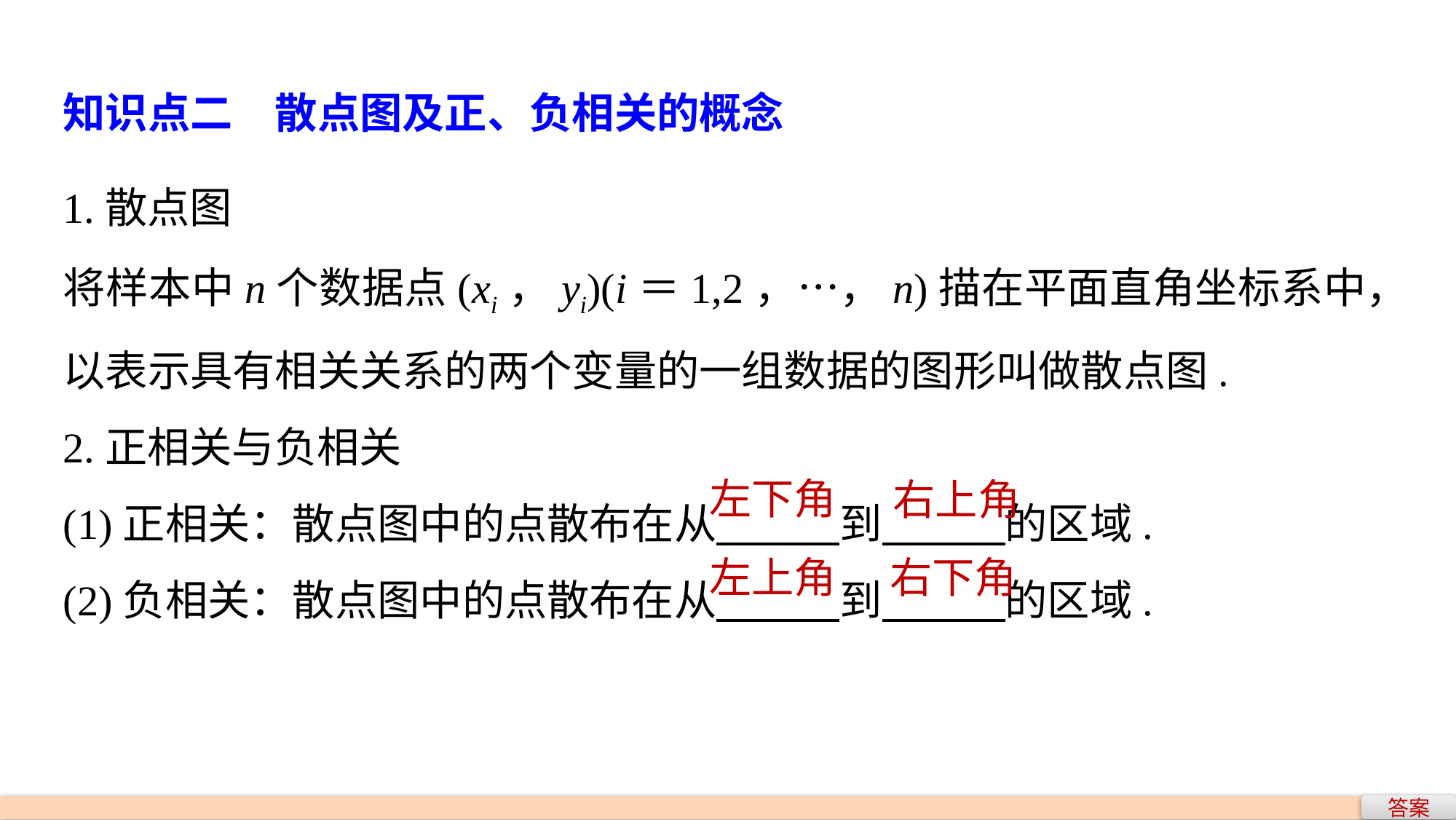

知识点二　散点图及正、负相关的概念
1.散点图
将样本中n个数据点(xi，yi)(i＝1,2，…，n)描在平面直角坐标系中，以表示具有相关关系的两个变量的一组数据的图形叫做散点图.
2.正相关与负相关
(1)正相关：散点图中的点散布在从             到             的区域.
(2)负相关：散点图中的点散布在从             到             的区域.
左下角
右上角
左上角
右下角
答案